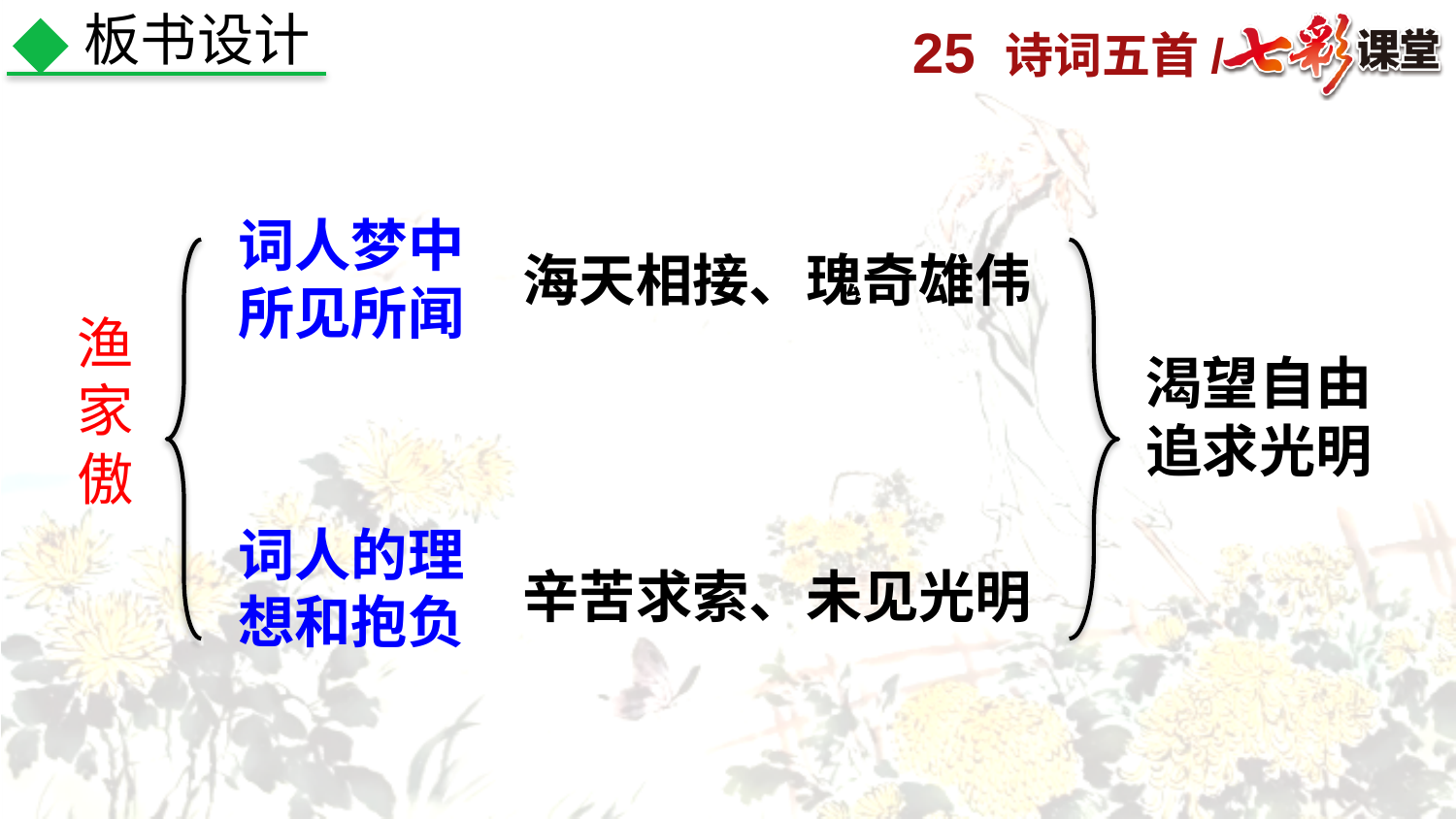

板书设计

词人梦中所见所闻
海天相接、瑰奇雄伟

渔家傲
渴望自由
追求光明
词人的理想和抱负
辛苦求索、未见光明